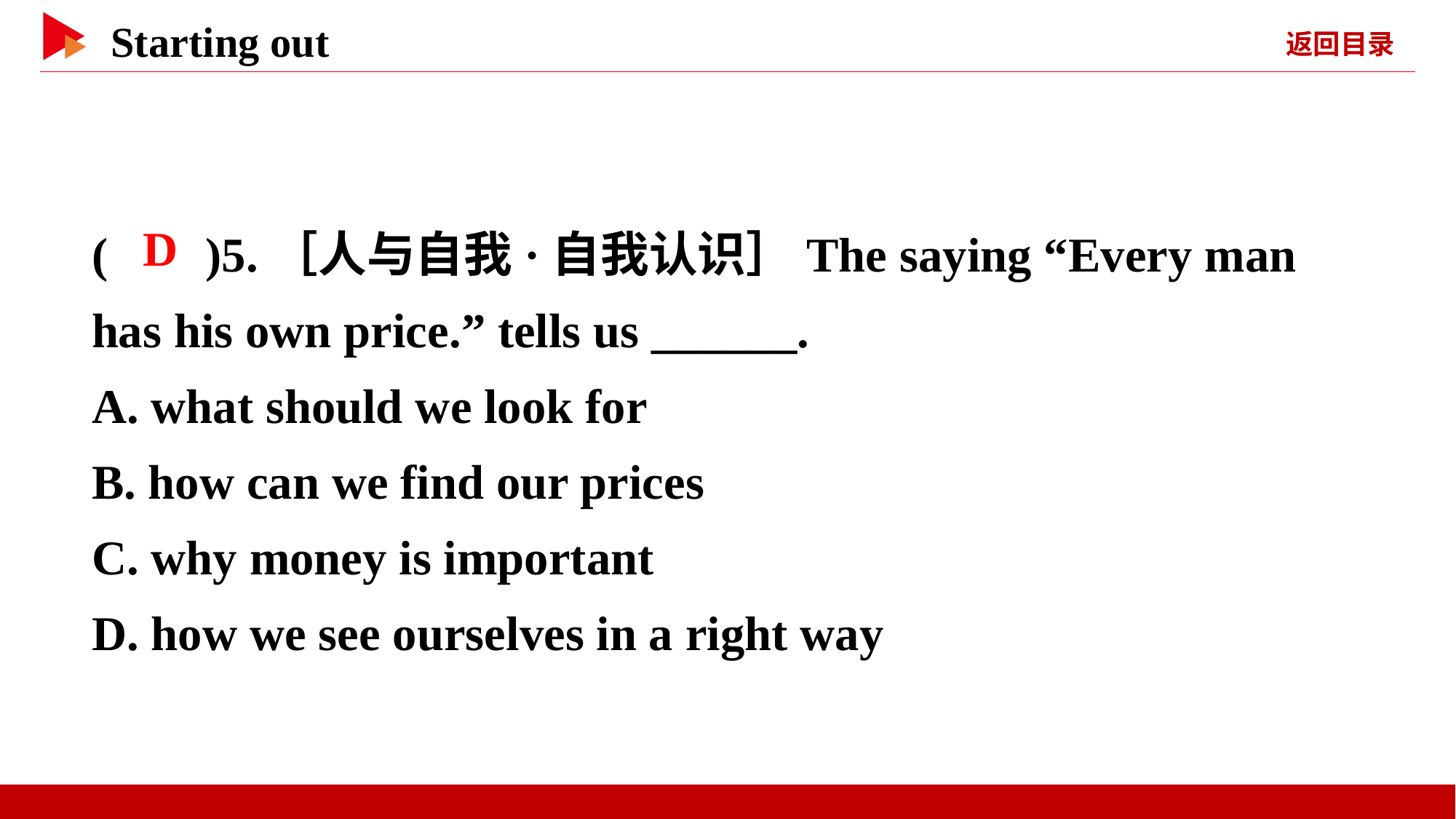

(        )5.［人与自我·自我认识］The saying “Every man has his own price.” tells us ______.
A. what should we look for
B. how can we find our prices
C. why money is important
D. how we see ourselves in a right way
   D